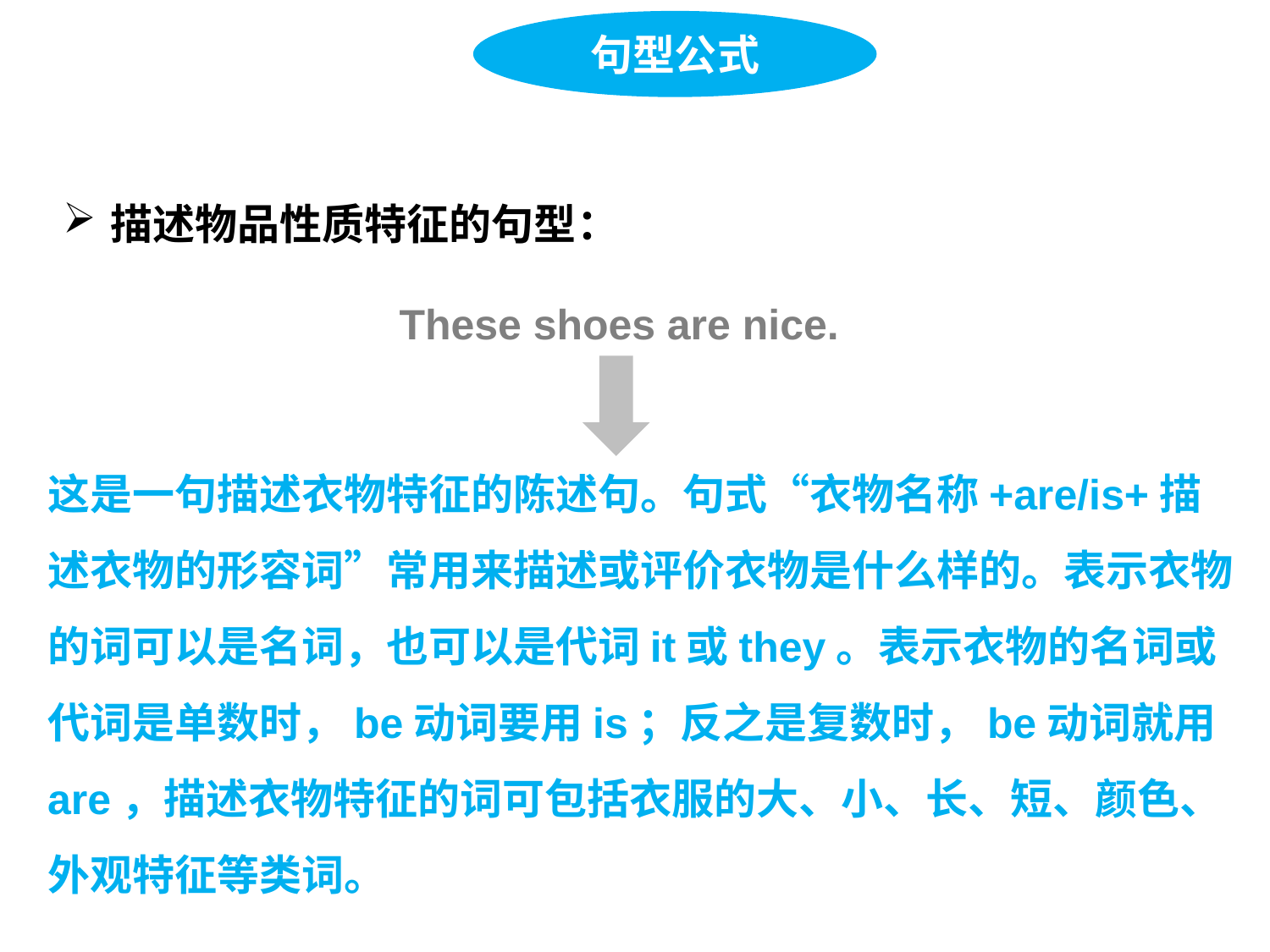

句型公式
描述物品性质特征的句型：
These shoes are nice.

这是一句描述衣物特征的陈述句。句式“衣物名称+are/is+描述衣物的形容词”常用来描述或评价衣物是什么样的。表示衣物的词可以是名词，也可以是代词it或they。表示衣物的名词或代词是单数时，be动词要用is；反之是复数时，be动词就用are，描述衣物特征的词可包括衣服的大、小、长、短、颜色、外观特征等类词。